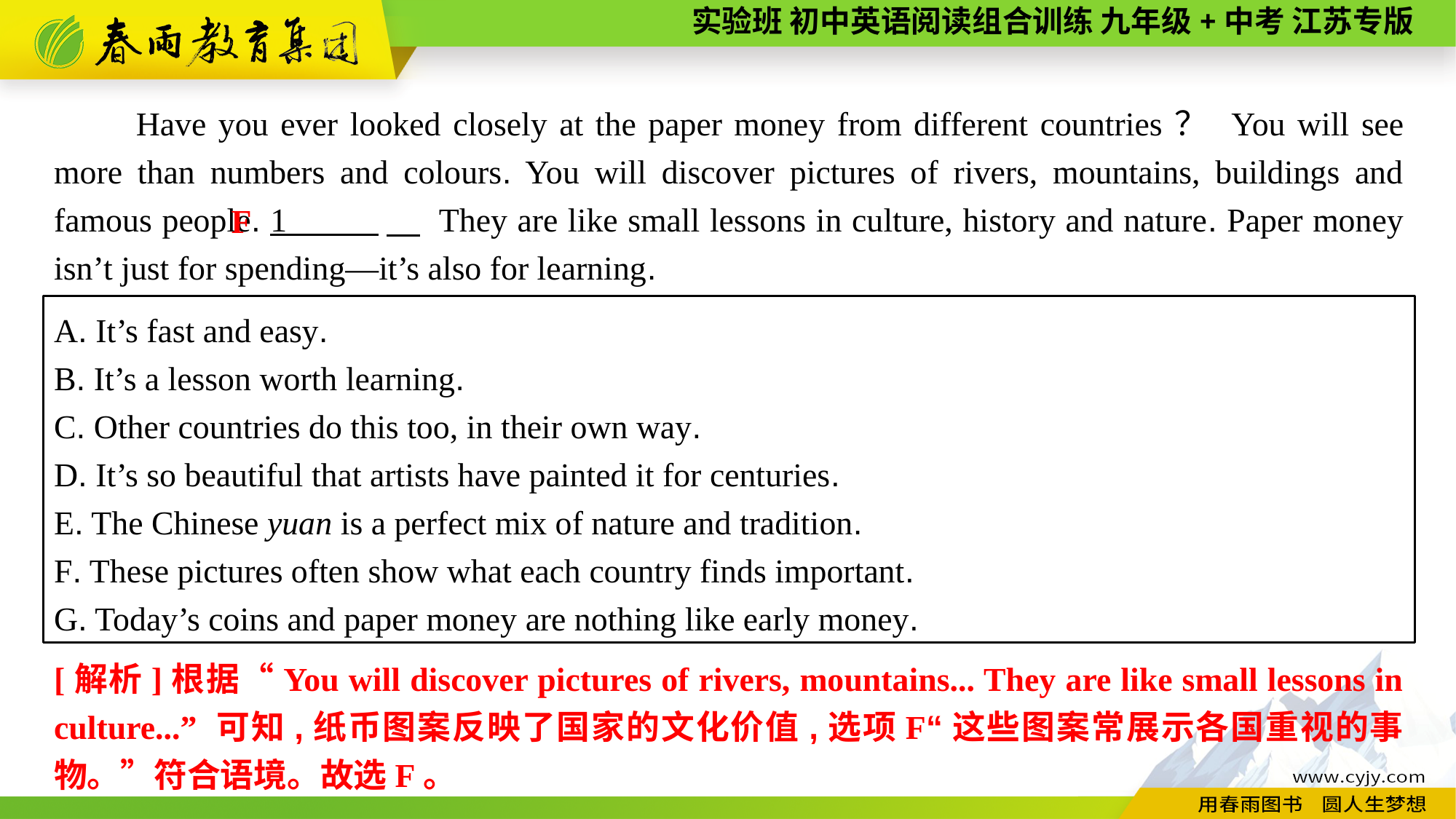

Have you ever looked closely at the paper money from different countries？ You will see more than numbers and colours. You will discover pictures of rivers, mountains, buildings and famous people. 1         　 They are like small lessons in culture, history and nature. Paper money isn’t just for spending—it’s also for learning.
F
A. It’s fast and easy.
B. It’s a lesson worth learning.
C. Other countries do this too, in their own way.
D. It’s so beautiful that artists have painted it for centuries.
E. The Chinese yuan is a perfect mix of nature and tradition.
F. These pictures often show what each country finds important.
G. Today’s coins and paper money are nothing like early money.
[解析]根据“You will discover pictures of rivers, mountains... They are like small lessons in culture...” 可知,纸币图案反映了国家的文化价值,选项F“这些图案常展示各国重视的事物。”符合语境。故选F。